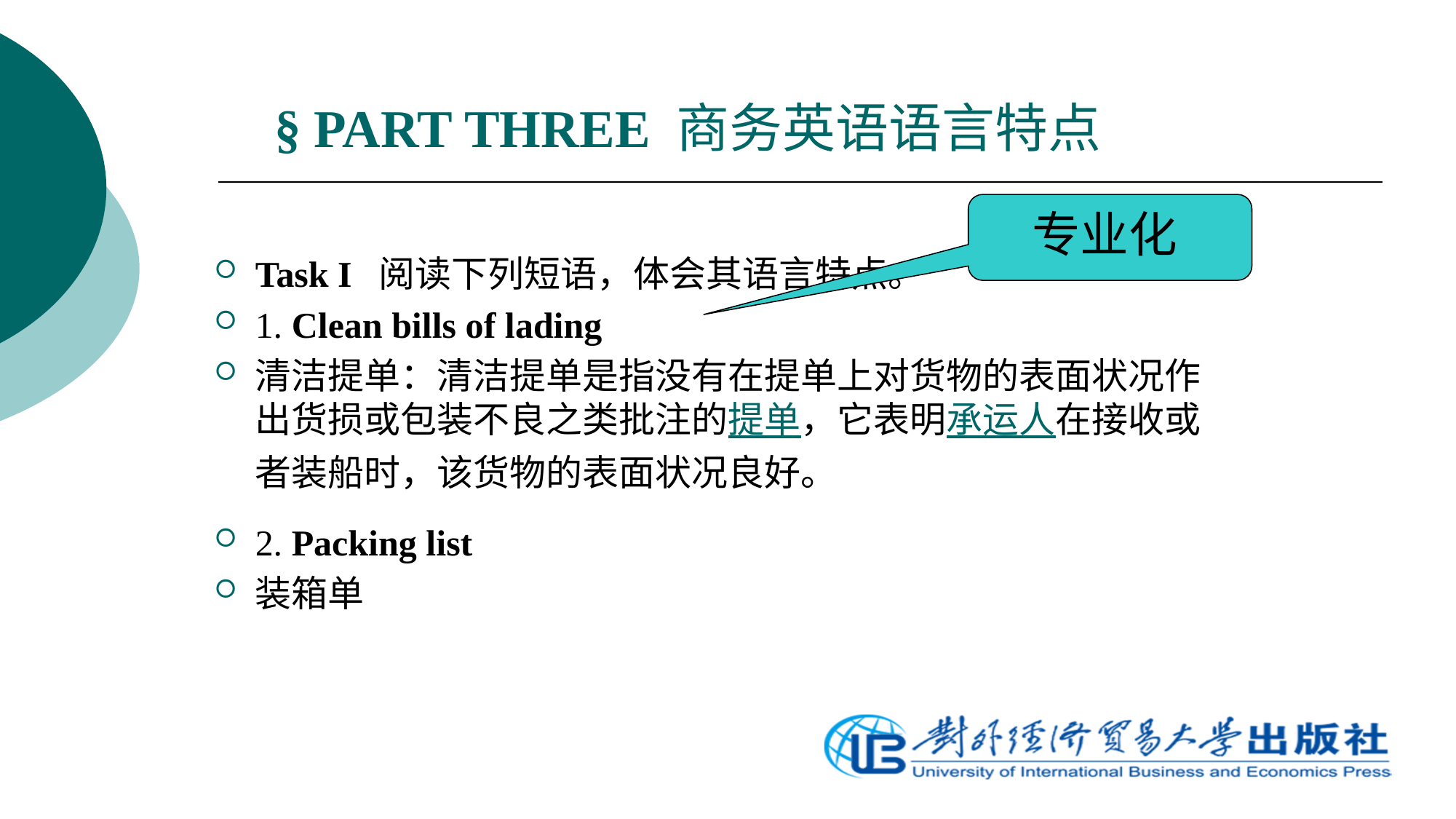

# § PART THREE 商务英语语言特点

Task I  阅读下列短语，体会其语言特点。
1. Clean bills of lading
清洁提单：清洁提单是指没有在提单上对货物的表面状况作出货损或包装不良之类批注的提单，它表明承运人在接收或者装船时，该货物的表面状况良好。

2. Packing list
装箱单
专业化